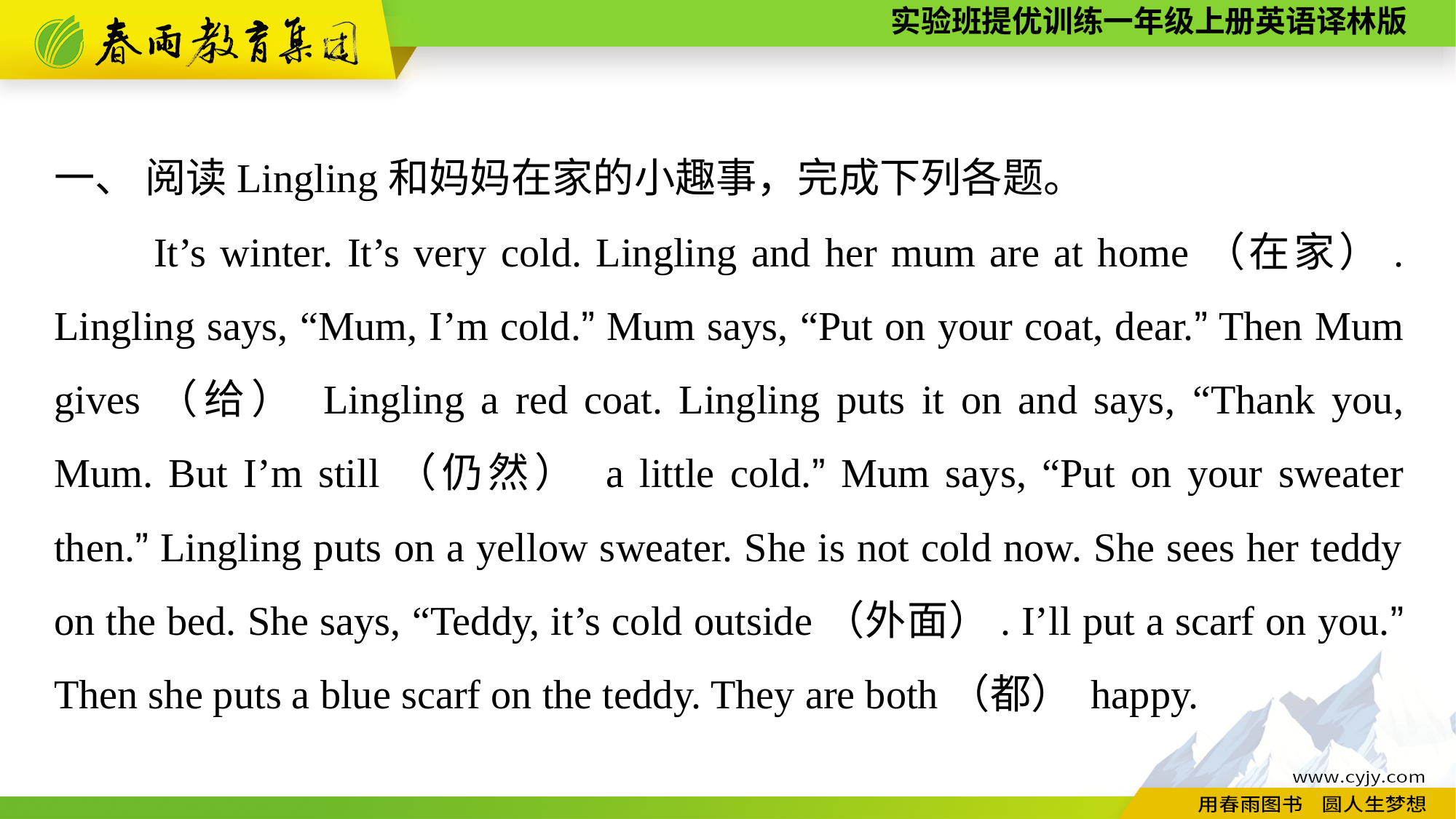

一、 阅读Lingling和妈妈在家的小趣事，完成下列各题。
　　It’s winter. It’s very cold. Lingling and her mum are at home（在家）. Lingling says, “Mum, I’m cold.” Mum says, “Put on your coat, dear.” Then Mum gives（给） Lingling a red coat. Lingling puts it on and says, “Thank you, Mum. But I’m still（仍然） a little cold.” Mum says, “Put on your sweater then.” Lingling puts on a yellow sweater. She is not cold now. She sees her teddy on the bed. She says, “Teddy, it’s cold outside（外面）. I’ll put a scarf on you.” Then she puts a blue scarf on the teddy. They are both（都） happy.